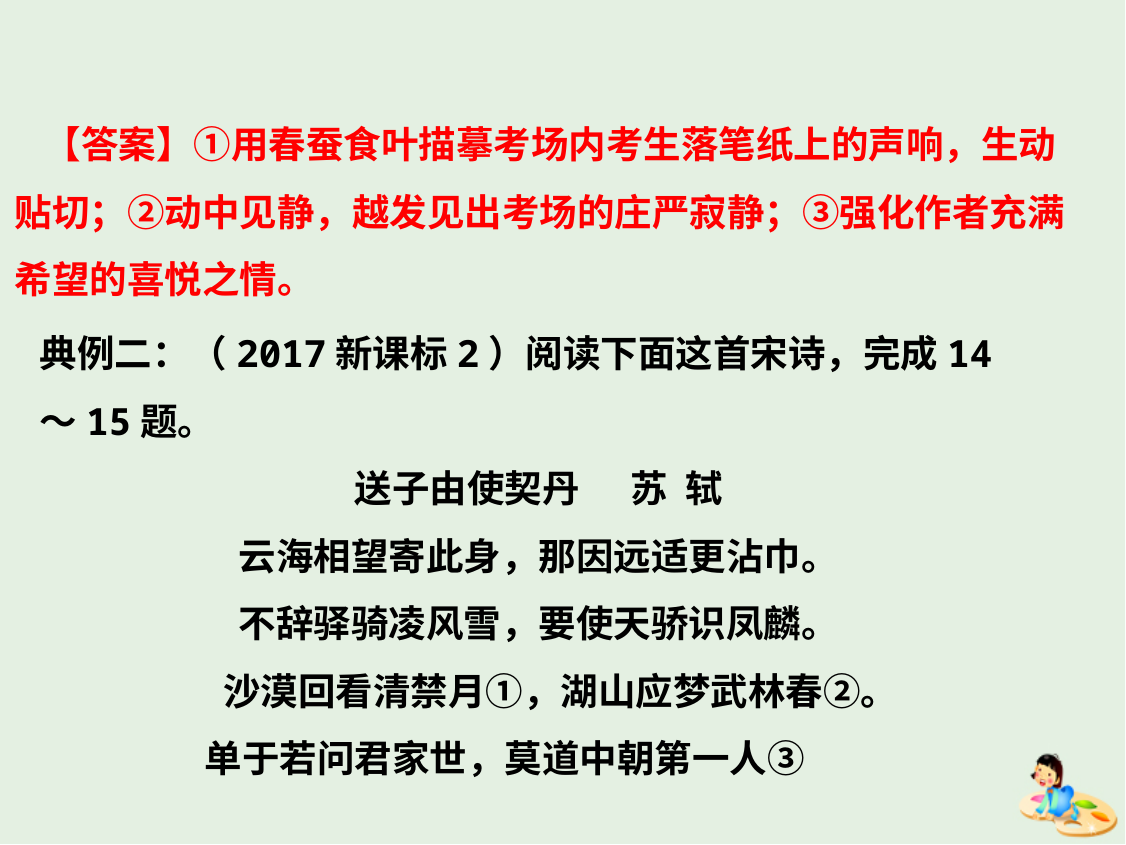

【答案】①用春蚕食叶描摹考场内考生落笔纸上的声响，生动贴切；②动中见静，越发见出考场的庄严寂静；③强化作者充满希望的喜悦之情。
典例二：（2017新课标2）阅读下面这首宋诗，完成14～15题。
送子由使契丹      苏  轼
云海相望寄此身，那因远适更沾巾。
不辞驿骑凌风雪，要使天骄识凤麟。
    沙漠回看清禁月①，湖山应梦武林春②。
单于若问君家世，莫道中朝第一人③